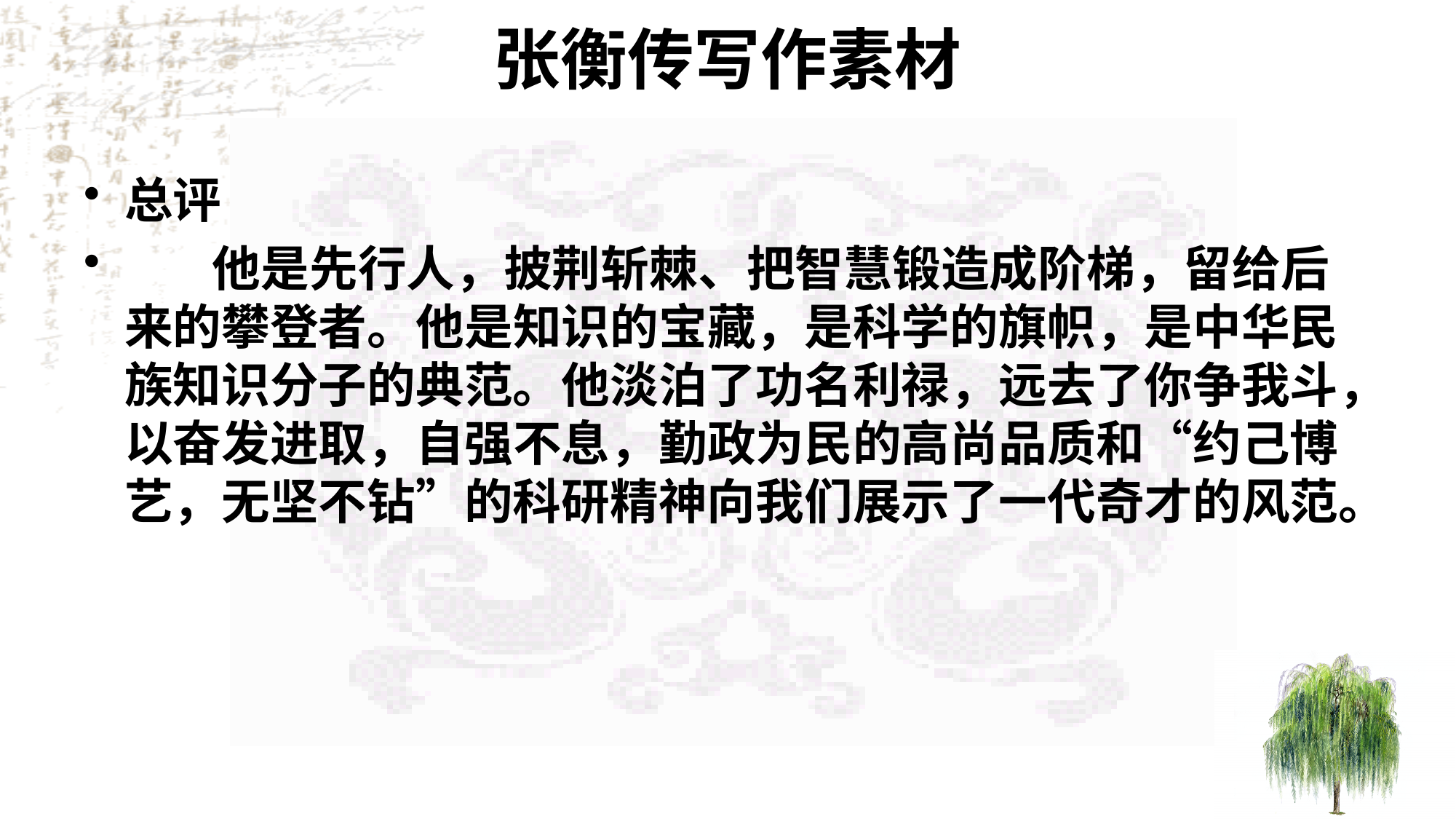

# 张衡传写作素材
总评
       他是先行人，披荆斩棘、把智慧锻造成阶梯，留给后来的攀登者。他是知识的宝藏，是科学的旗帜，是中华民族知识分子的典范。他淡泊了功名利禄，远去了你争我斗，以奋发进取，自强不息，勤政为民的高尚品质和“约己博艺，无坚不钻”的科研精神向我们展示了一代奇才的风范。